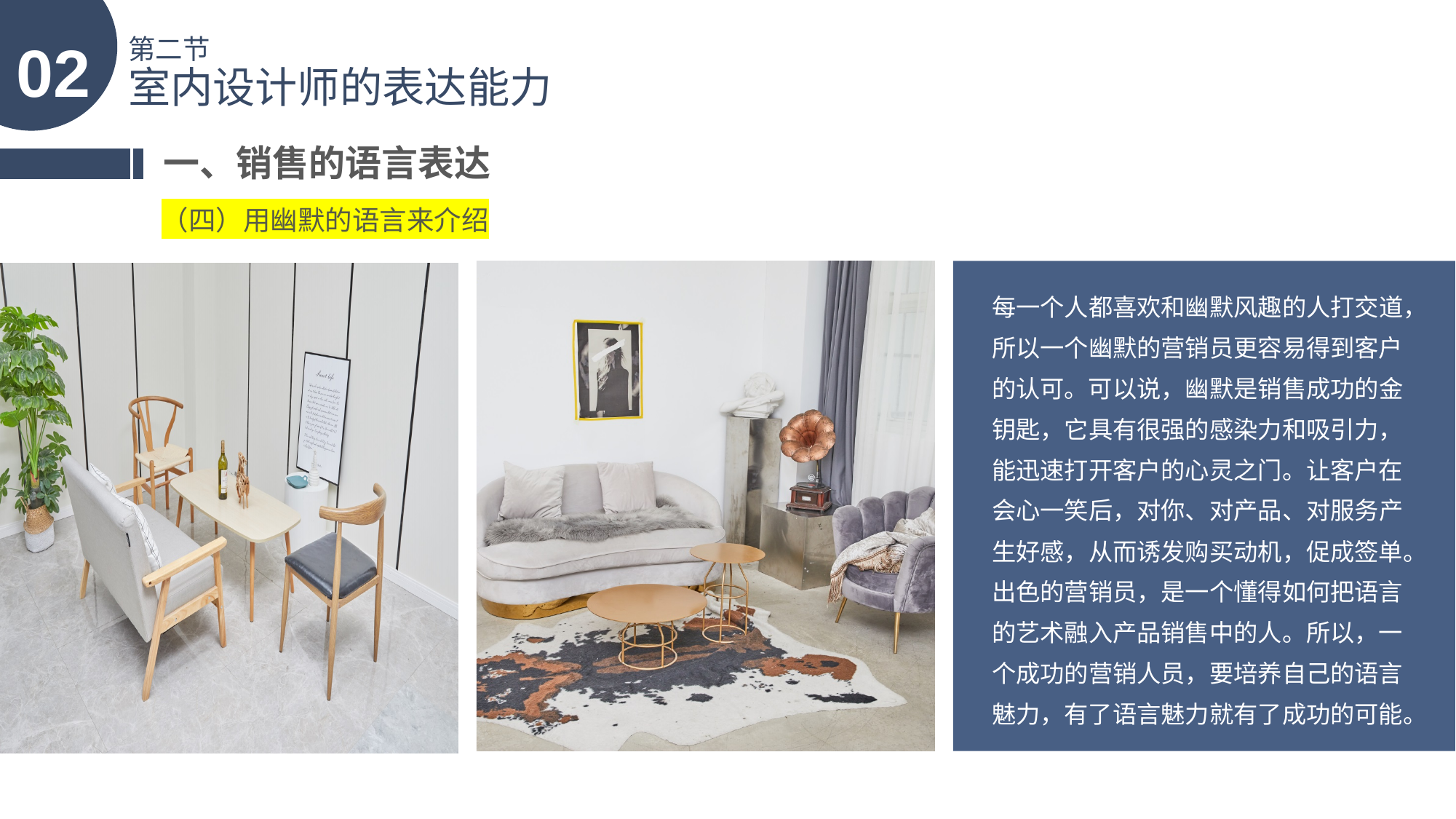

02
第二节
室内设计师的表达能力
一、销售的语言表达
（四）用幽默的语言来介绍

每一个人都喜欢和幽默风趣的人打交道，所以一个幽默的营销员更容易得到客户的认可。可以说，幽默是销售成功的金钥匙，它具有很强的感染力和吸引力，能迅速打开客户的心灵之门。让客户在会心一笑后，对你、对产品、对服务产生好感，从而诱发购买动机，促成签单。出色的营销员，是一个懂得如何把语言的艺术融入产品销售中的人。所以，一个成功的营销人员，要培养自己的语言魅力，有了语言魅力就有了成功的可能。